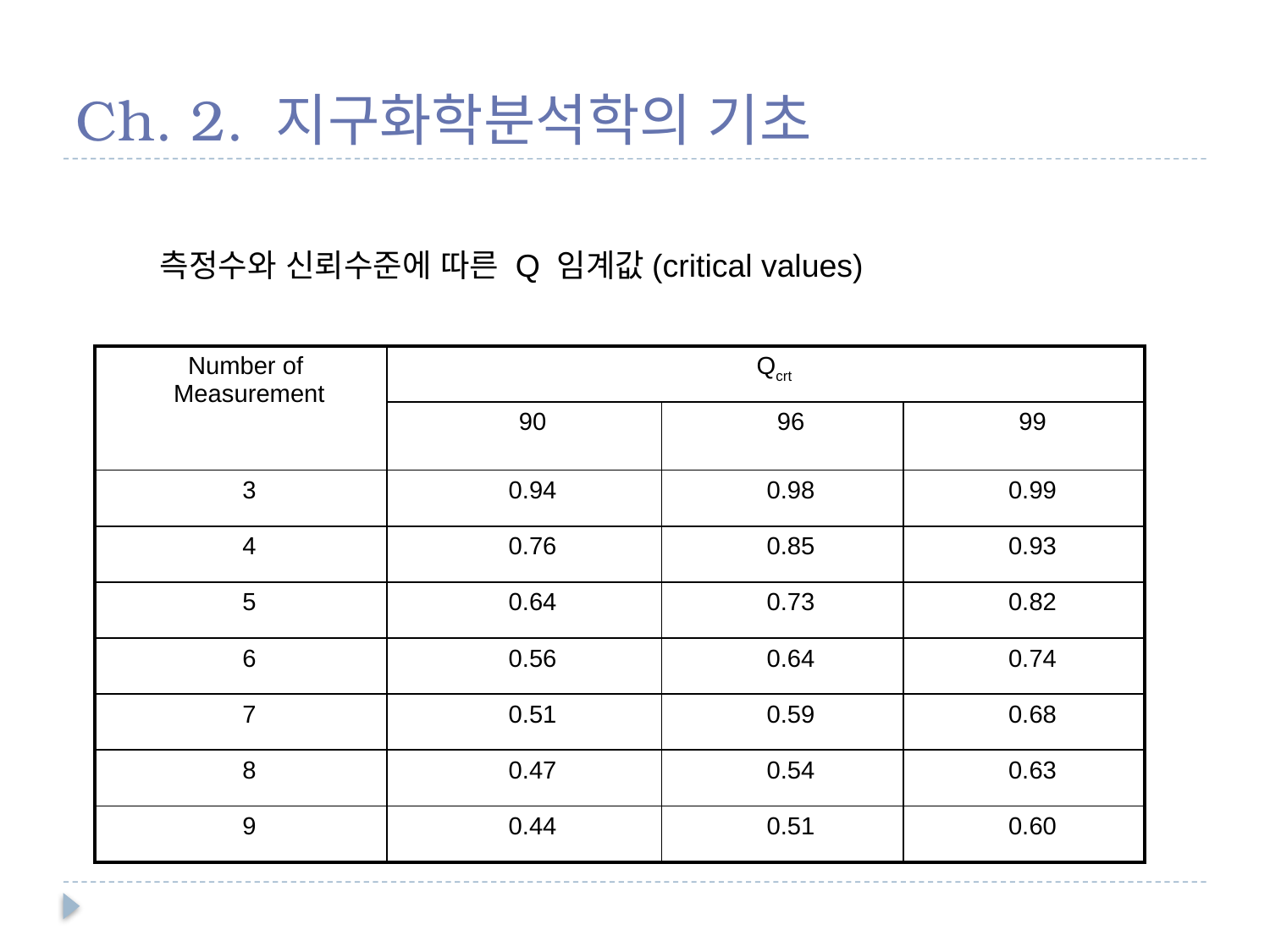

# Ch. 2. 지구화학분석학의 기초
측정수와 신뢰수준에 따른 Q 임계값(critical values)
| Number of Measurement | Qcrt |  |  |
| --- | --- | --- | --- |
|  | 90 | 96 | 99 |
| 3 | 0.94 | 0.98 | 0.99 |
| 4 | 0.76 | 0.85 | 0.93 |
| 5 | 0.64 | 0.73 | 0.82 |
| 6 | 0.56 | 0.64 | 0.74 |
| 7 | 0.51 | 0.59 | 0.68 |
| 8 | 0.47 | 0.54 | 0.63 |
| 9 | 0.44 | 0.51 | 0.60 |